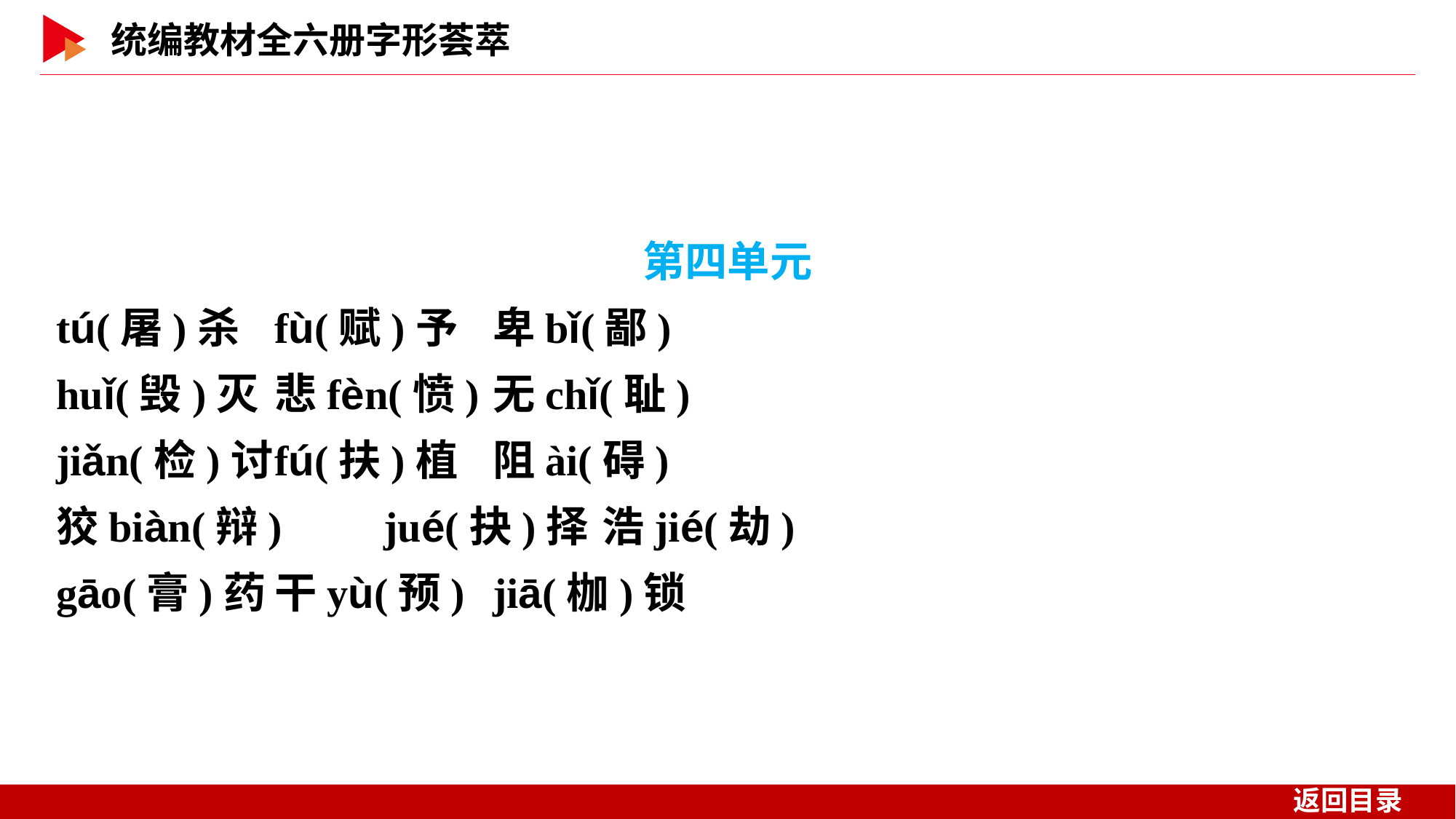

第四单元
tú(屠)杀	fù(赋)予	卑bǐ(鄙)
huǐ(毁)灭	悲fèn(愤)	无chǐ(耻)
jiǎn(检)讨	fú(扶)植	阻ài(碍)
狡biàn(辩)	jué(抉)择	浩jié(劫)
gāo(膏)药	干yù(预)	jiā(枷)锁